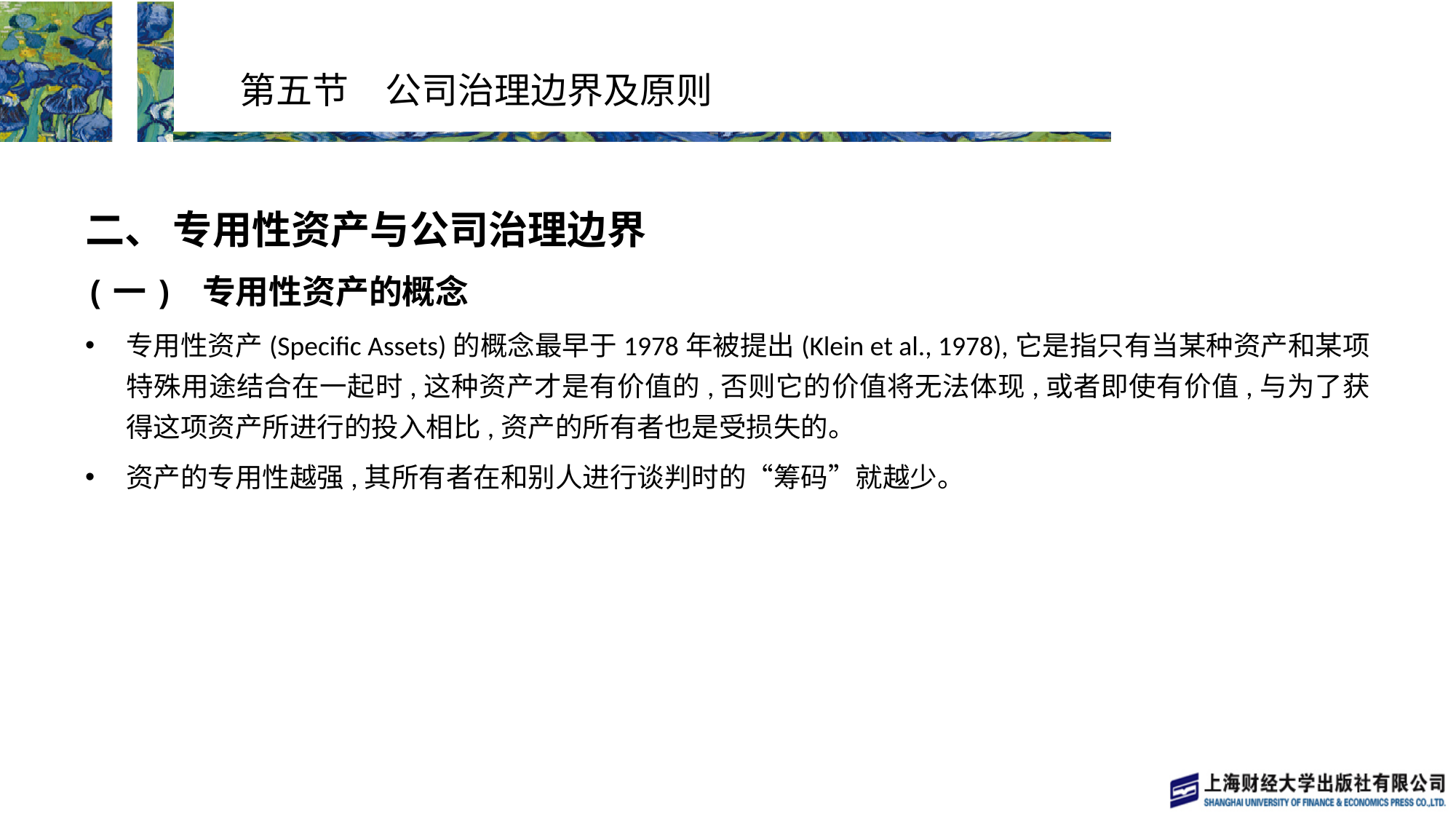

# 第五节　公司治理边界及原则
二、 专用性资产与公司治理边界
(一) 专用性资产的概念
专用性资产(Specific Assets)的概念最早于1978年被提出(Klein et al., 1978),它是指只有当某种资产和某项特殊用途结合在一起时,这种资产才是有价值的,否则它的价值将无法体现,或者即使有价值,与为了获得这项资产所进行的投入相比,资产的所有者也是受损失的。
资产的专用性越强,其所有者在和别人进行谈判时的“筹码”就越少。